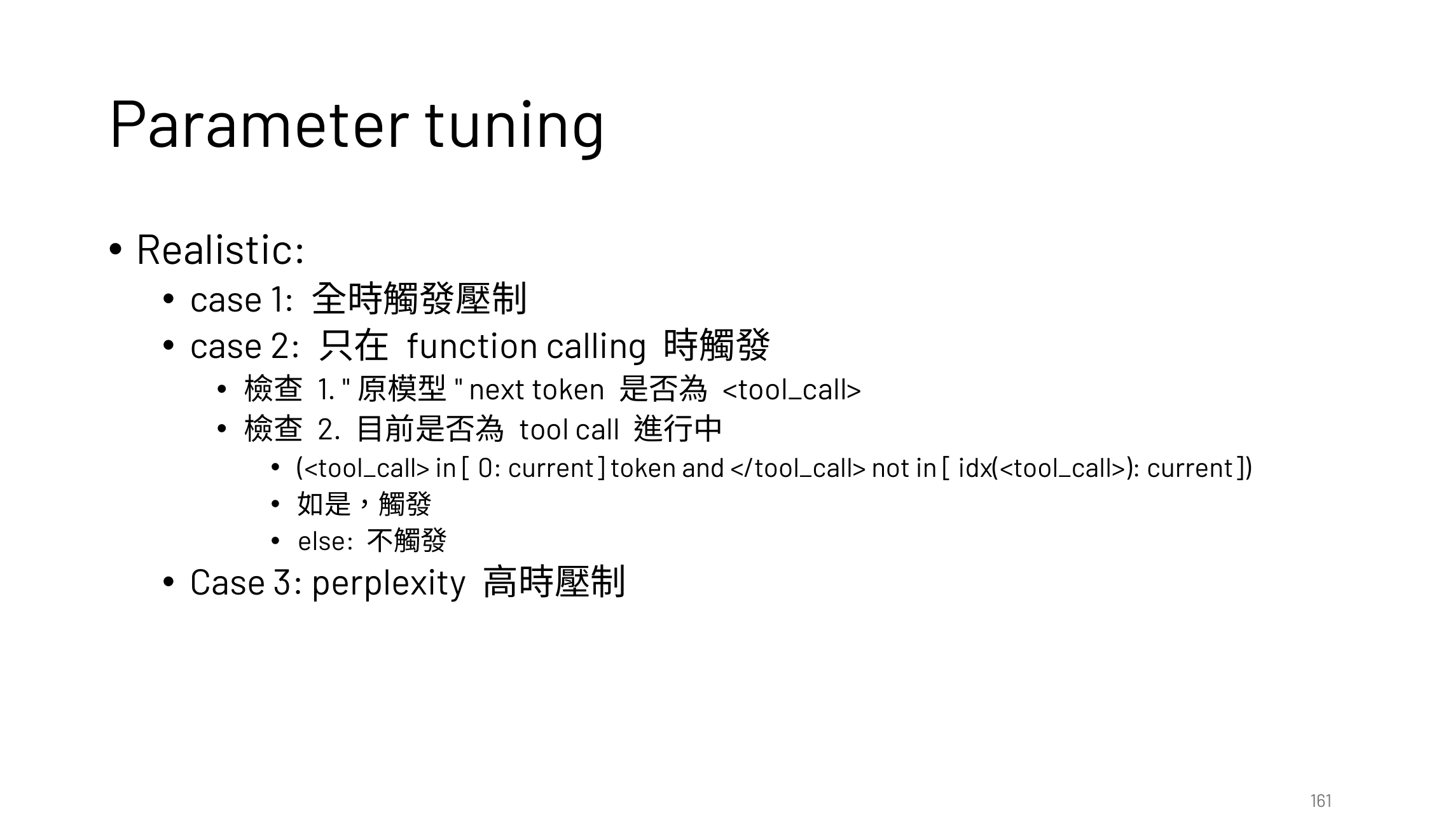

# Parameter tuning
Realistic:
case 1: 全時觸發壓制
case 2: 只在 function calling 時觸發
檢查 1. "原模型" next token 是否為 <tool_call>
檢查 2. 目前是否為 tool call 進行中
(<tool_call> in [ 0: current] token and </tool_call> not in [ idx(<tool_call>): current])
如是，觸發
else: 不觸發
Case 3: perplexity 高時壓制
161